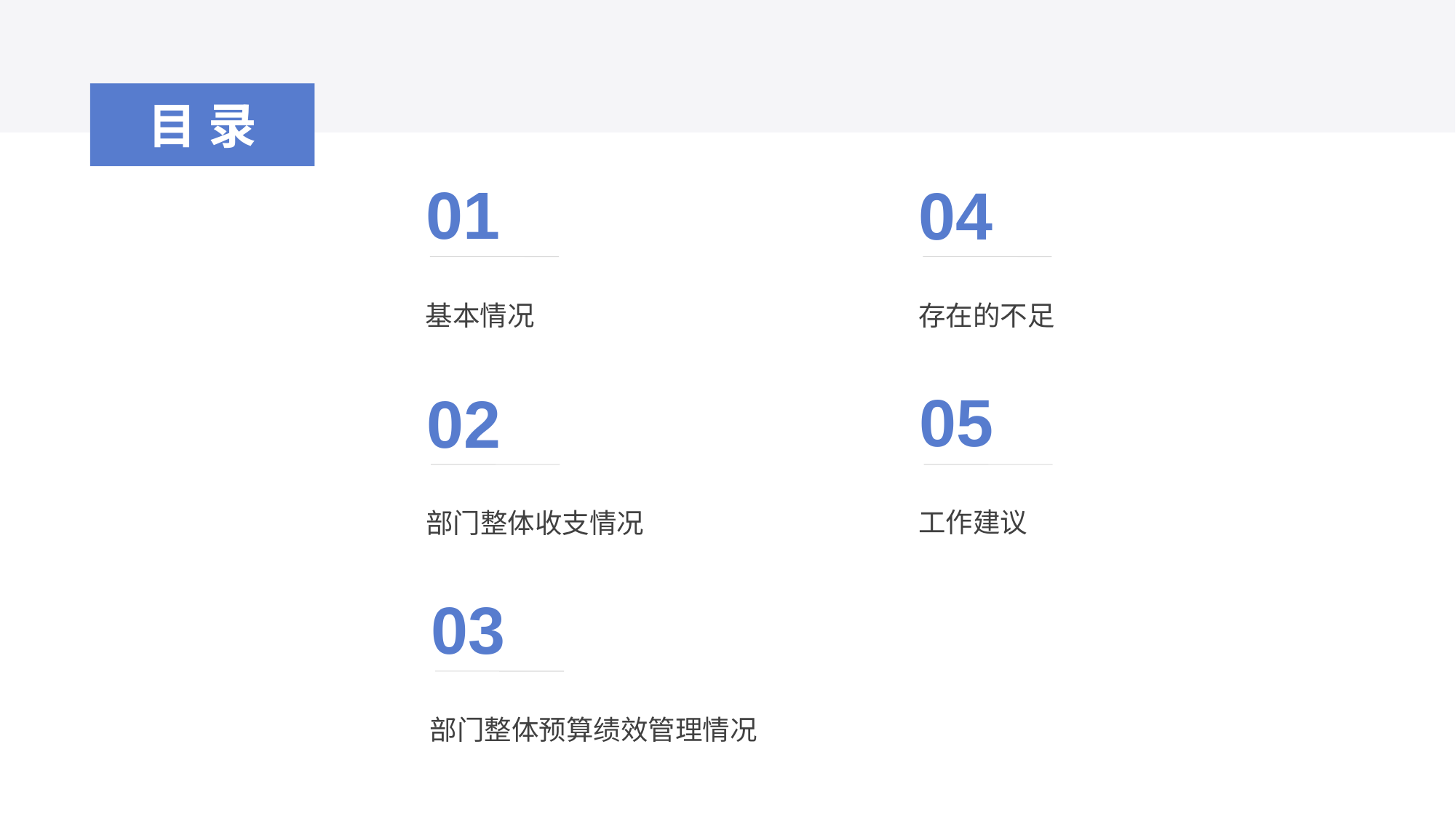

目录
01
04
基本情况
存在的不足
05
02
工作建议
部门整体收支情况
03
部门整体预算绩效管理情况